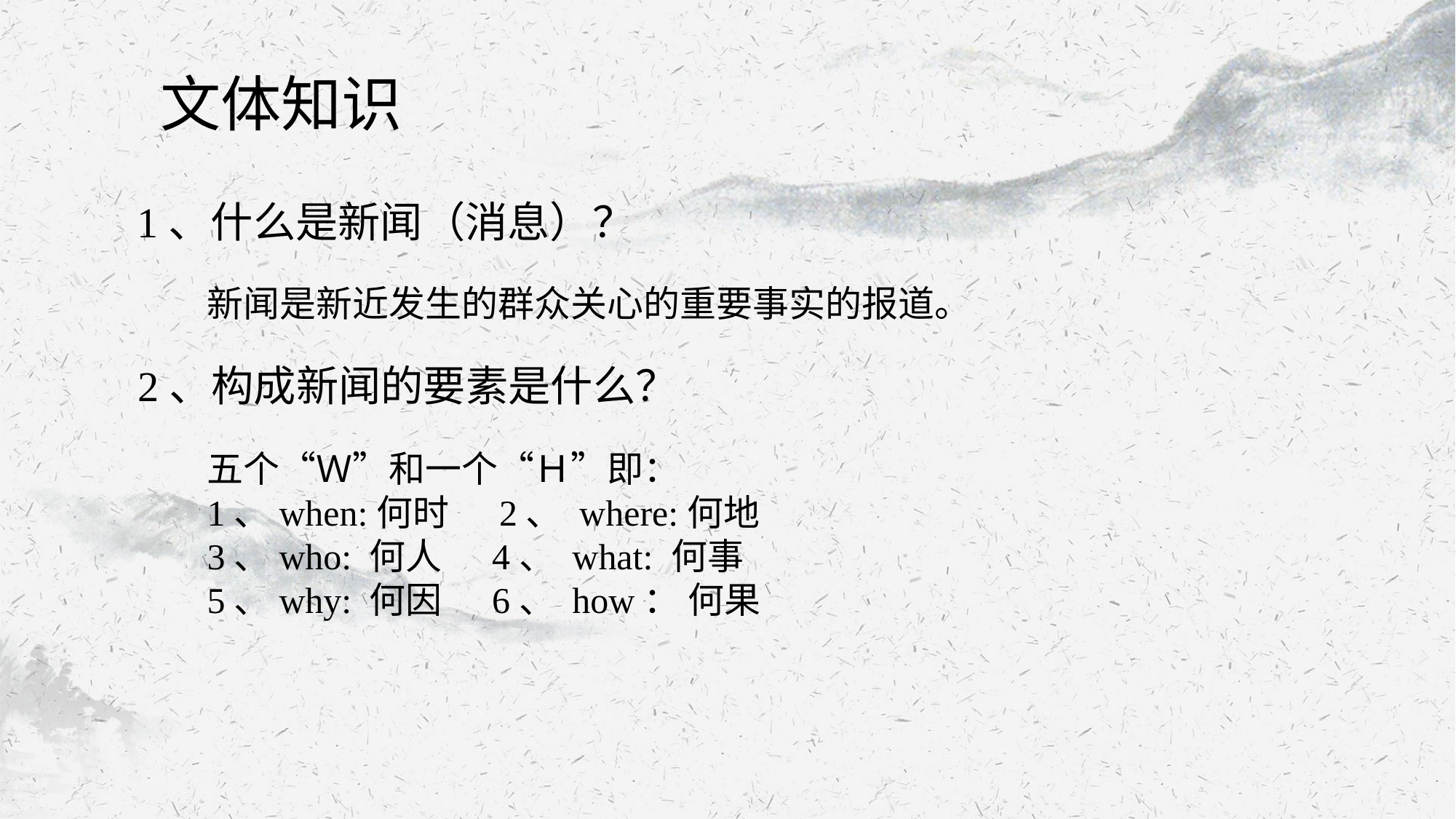

文体知识

#
1、什么是新闻（消息）？
新闻是新近发生的群众关心的重要事实的报道。
2、构成新闻的要素是什么？
五个“Ｗ”和一个“Ｈ”即：
1、when:何时     2、 where:何地
3、who: 何人     4、 what: 何事
5、why: 何因     6、 how： 何果